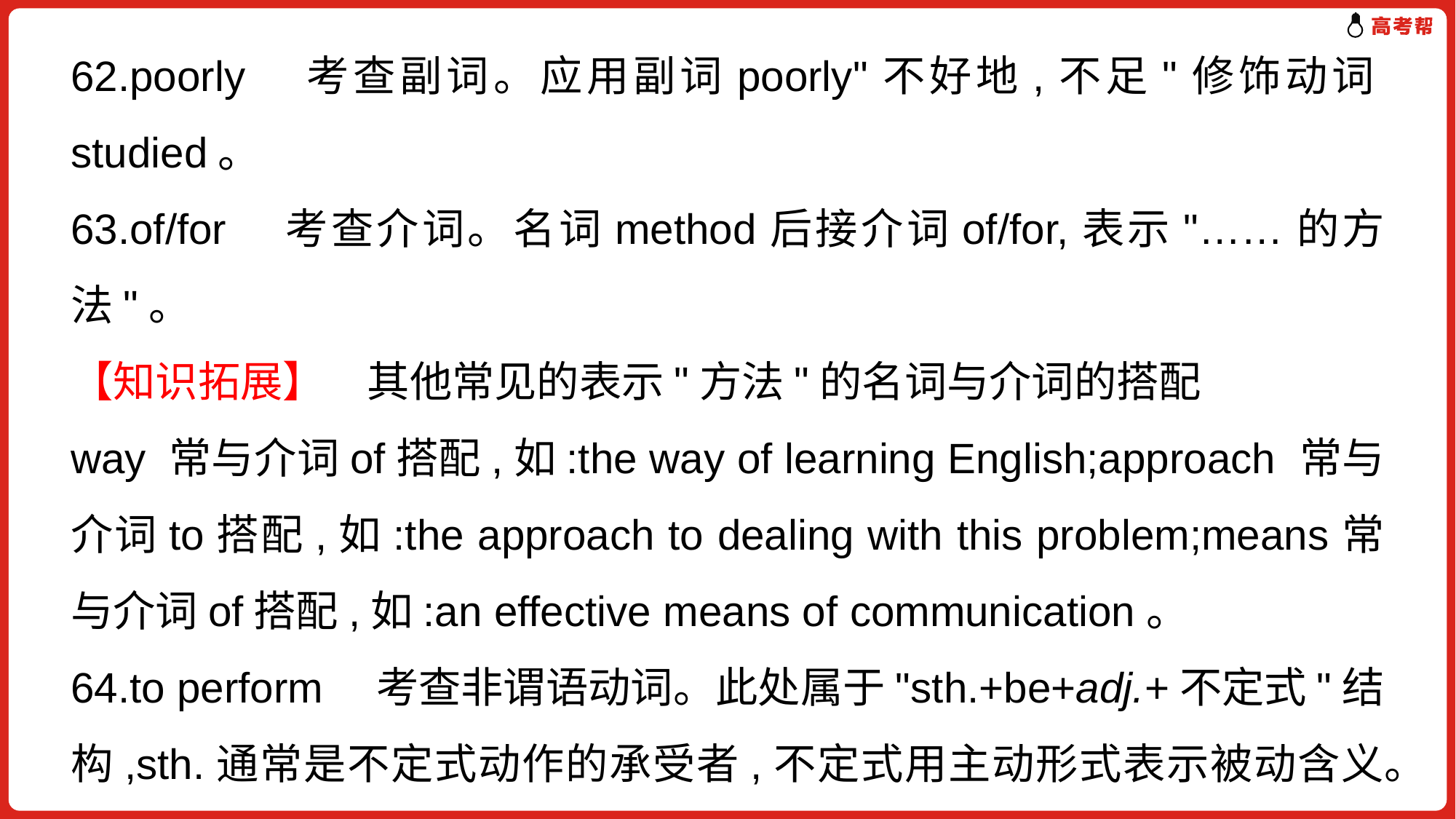

62.poorly　考查副词。应用副词poorly"不好地,不足"修饰动词studied。
63.of/for　考查介词。名词method后接介词of/for,表示"……的方法"。
【知识拓展】　其他常见的表示"方法"的名词与介词的搭配
way 常与介词of搭配,如:the way of learning English;approach 常与介词to搭配,如:the approach to dealing with this problem;means常与介词of搭配,如:an effective means of communication。
64.to perform　考查非谓语动词。此处属于"sth.+be+adj.+不定式"结构,sth.通常是不定式动作的承受者,不定式用主动形式表示被动含义。
65.have reported　考查时态和主谓一致。句中的时间状语In recent